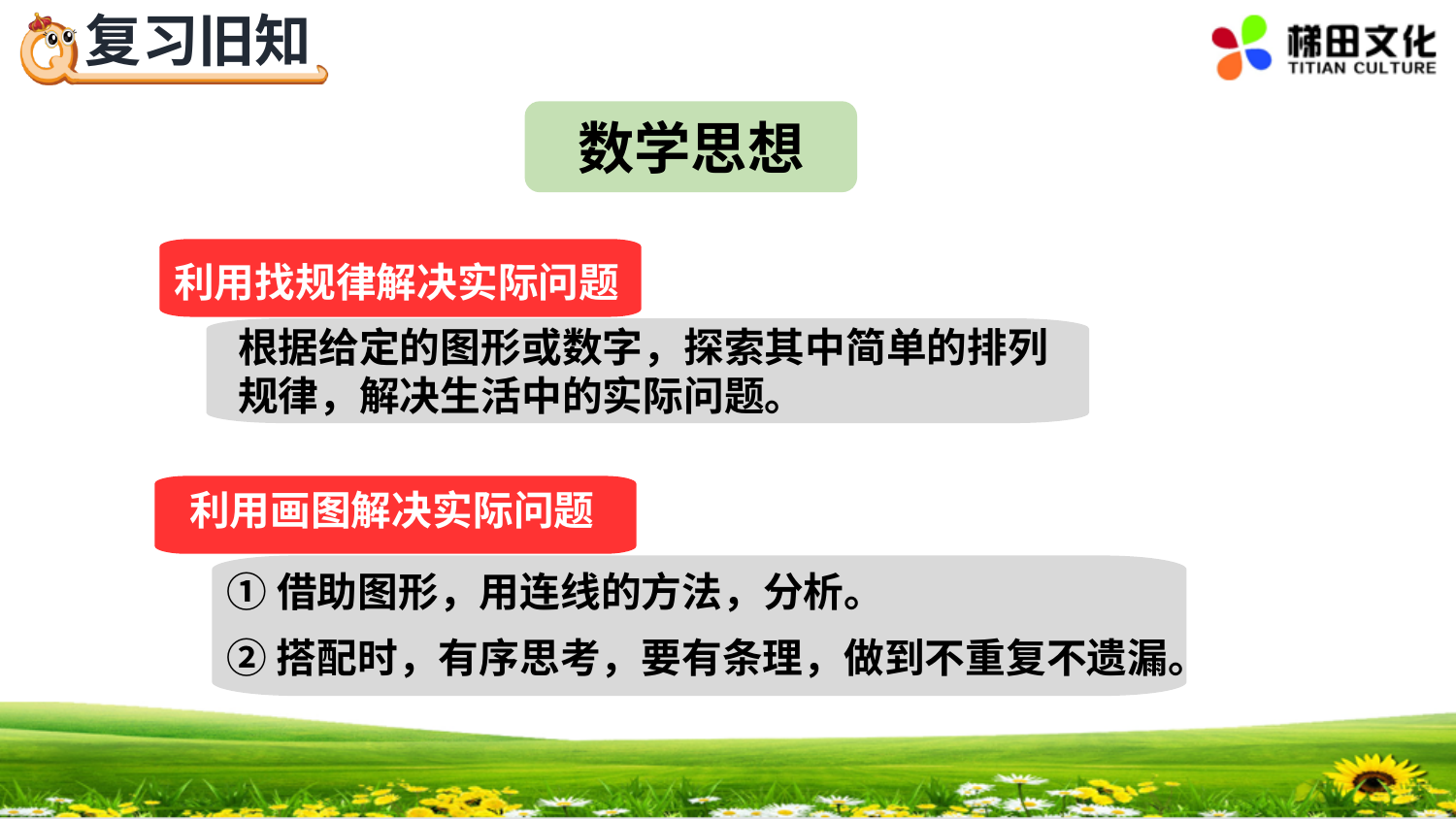

数学思想

利用找规律解决实际问题
根据给定的图形或数字，探索其中简单的排列规律，解决生活中的实际问题。

利用画图解决实际问题

①借助图形，用连线的方法，分析。
②搭配时，有序思考，要有条理，做到不重复不遗漏。